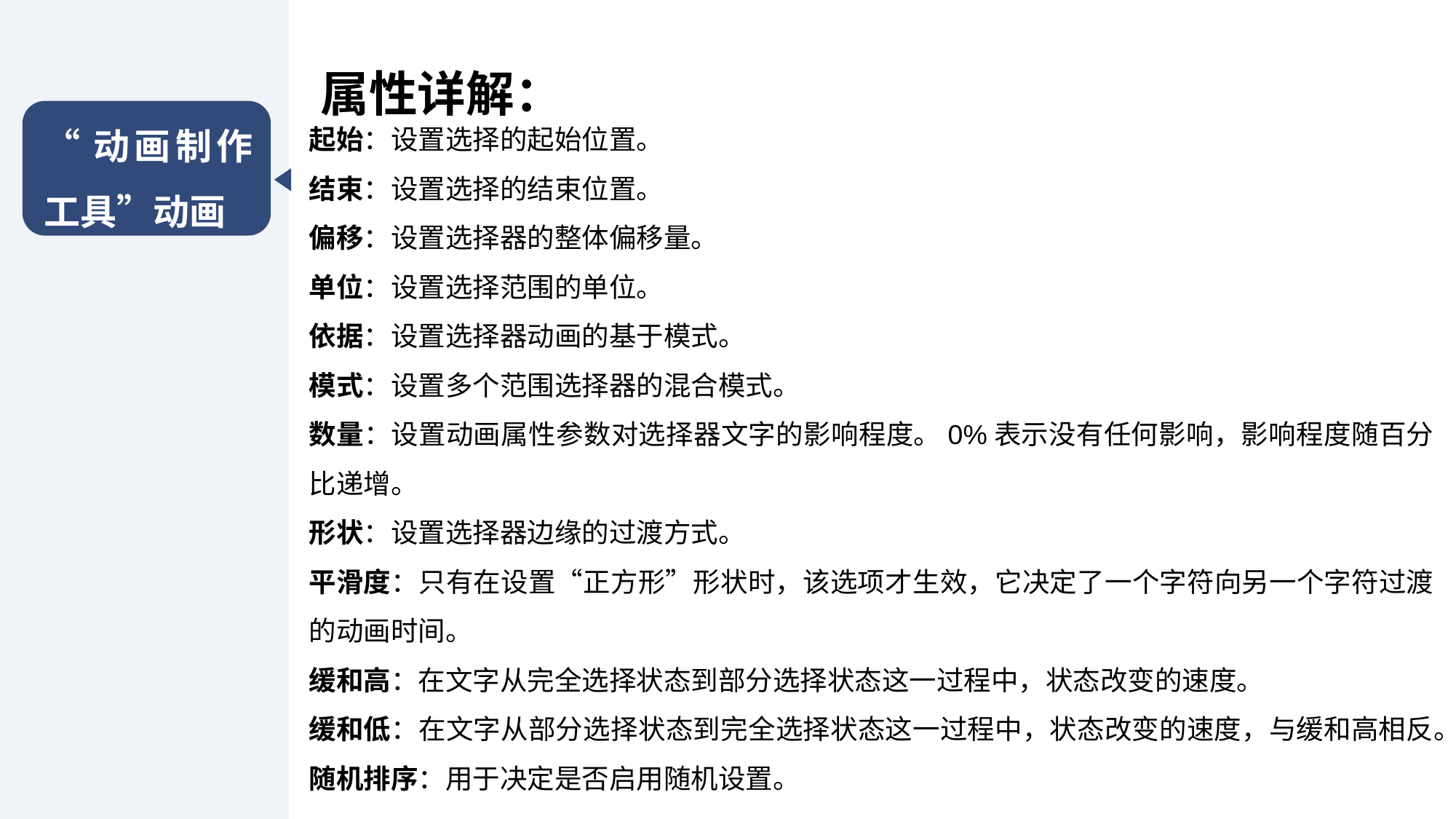

属性详解：
“动画制作工具”动画

起始：设置选择的起始位置。
结束：设置选择的结束位置。
偏移：设置选择器的整体偏移量。
单位：设置选择范围的单位。
依据：设置选择器动画的基于模式。
模式：设置多个范围选择器的混合模式。
数量：设置动画属性参数对选择器文字的影响程度。0%表示没有任何影响，影响程度随百分比递增。
形状：设置选择器边缘的过渡方式。
平滑度：只有在设置“正方形”形状时，该选项才生效，它决定了一个字符向另一个字符过渡的动画时间。
缓和高：在文字从完全选择状态到部分选择状态这一过程中，状态改变的速度。
缓和低：在文字从部分选择状态到完全选择状态这一过程中，状态改变的速度，与缓和高相反。
随机排序：用于决定是否启用随机设置。